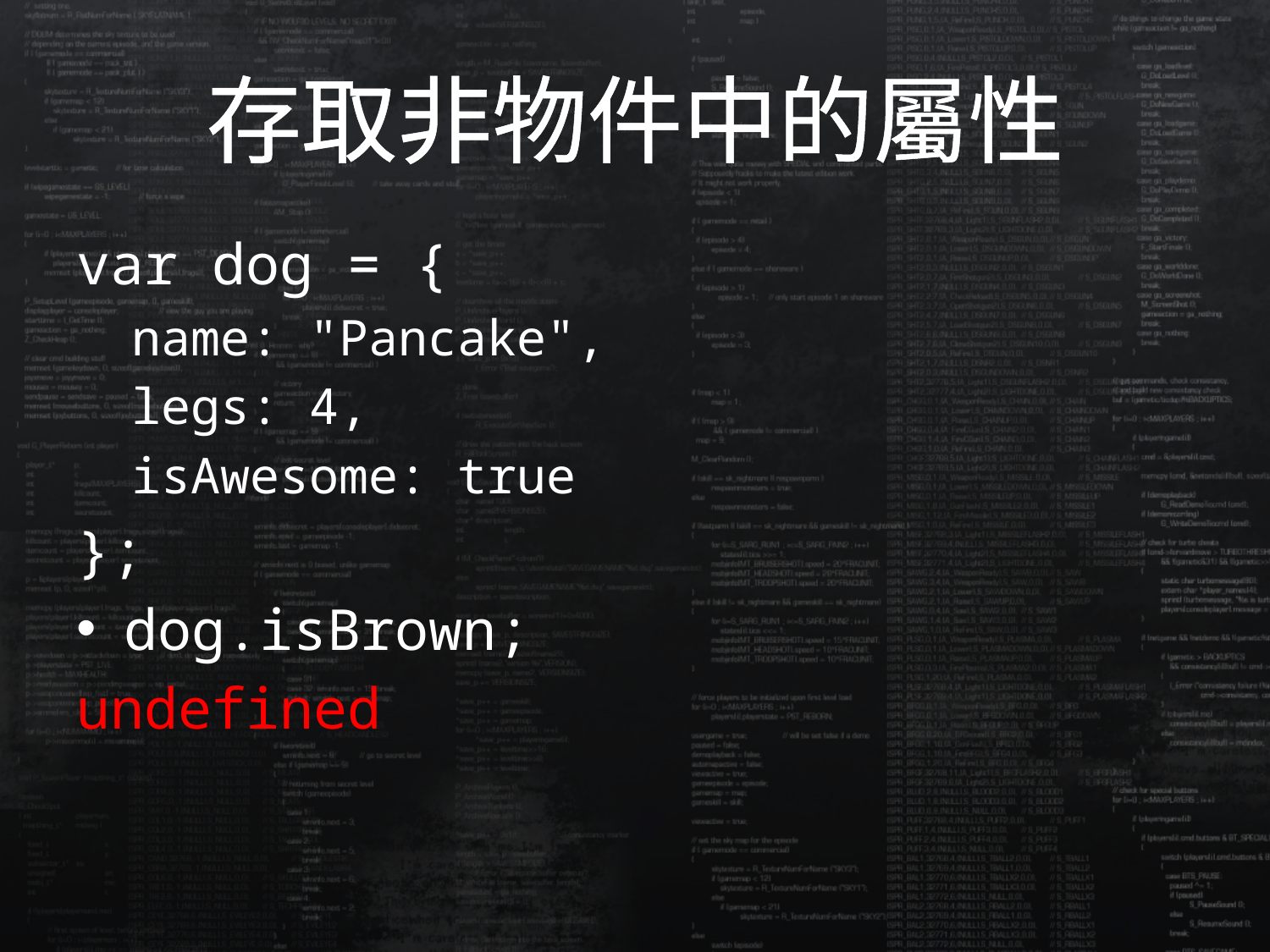

# 存取非物件中的屬性
var dog = {
name: "Pancake",
legs: 4,
isAwesome: true
};
dog.isBrown;
undefined